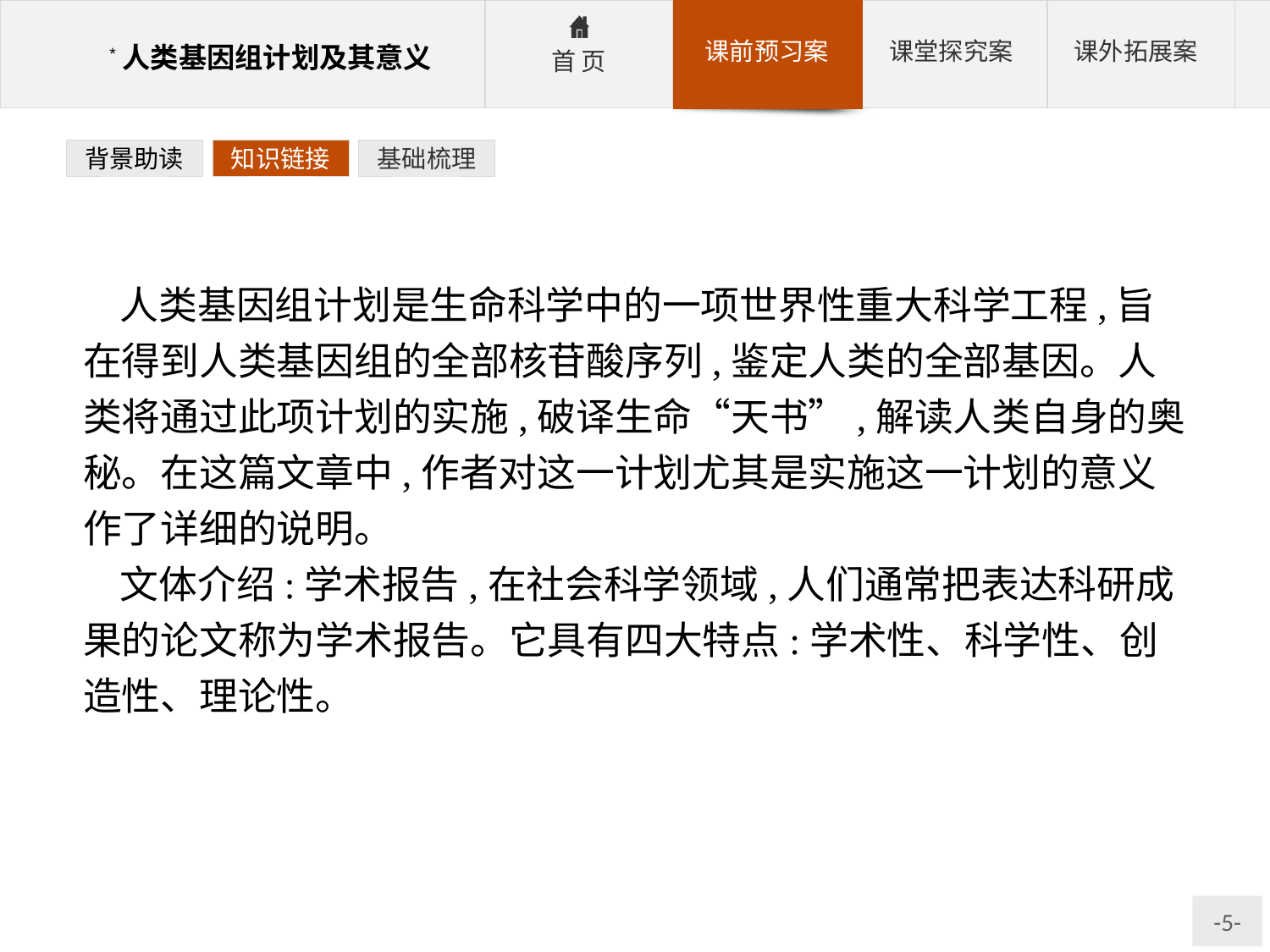

背景助读
知识链接
基础梳理
人类基因组计划是生命科学中的一项世界性重大科学工程,旨在得到人类基因组的全部核苷酸序列,鉴定人类的全部基因。人类将通过此项计划的实施,破译生命“天书”,解读人类自身的奥秘。在这篇文章中,作者对这一计划尤其是实施这一计划的意义作了详细的说明。
文体介绍:学术报告,在社会科学领域,人们通常把表达科研成果的论文称为学术报告。它具有四大特点:学术性、科学性、创造性、理论性。